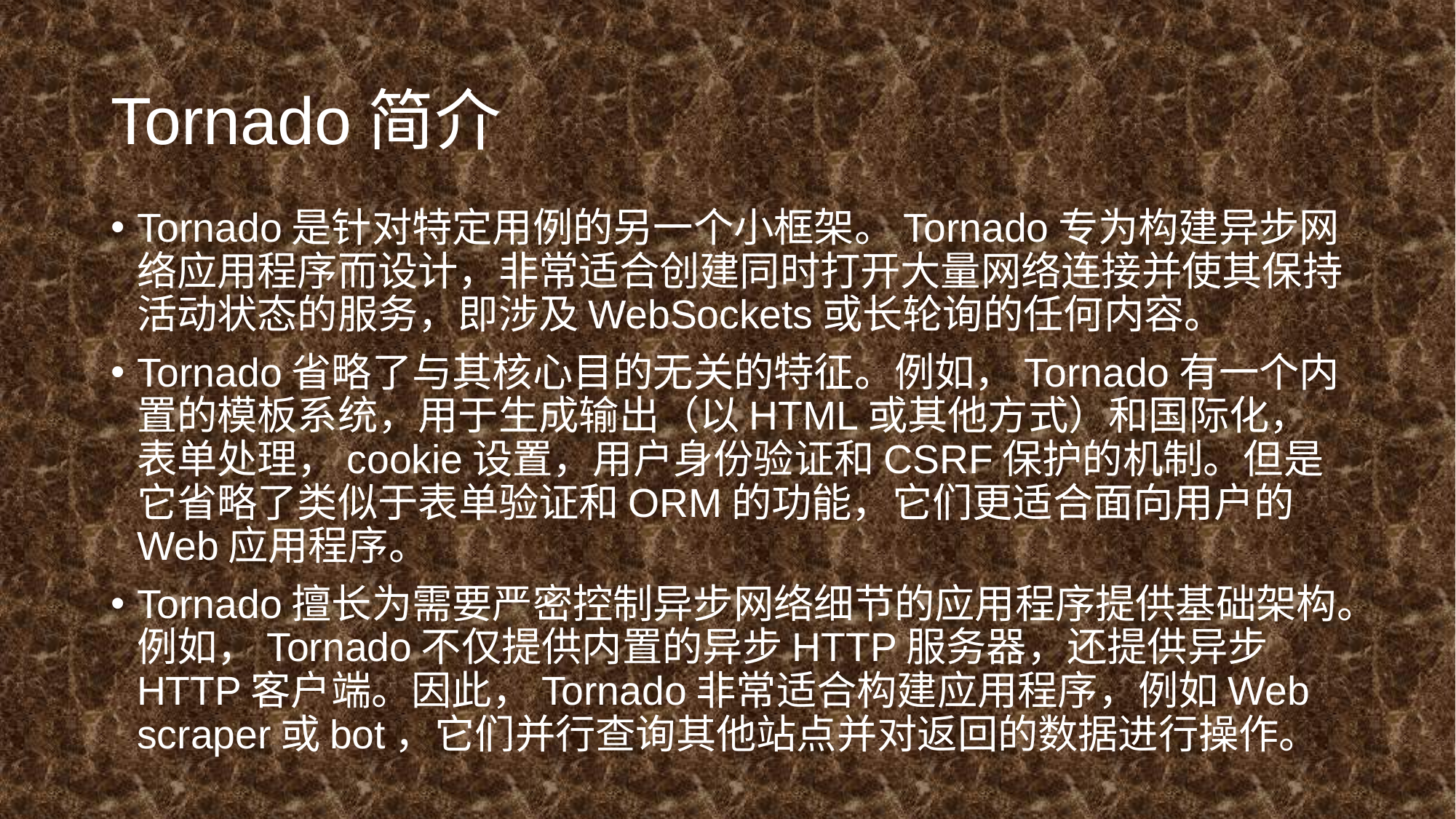

# Tornado简介
Tornado是针对特定用例的另一个小框架。Tornado专为构建异步网络应用程序而设计，非常适合创建同时打开大量网络连接并使其保持活动状态的服务，即涉及WebSockets或长轮询的任何内容。
Tornado省略了与其核心目的无关的特征。例如，Tornado有一个内置的模板系统，用于生成输出（以HTML或其他方式）和国际化，表单处理，cookie设置，用户身份验证和CSRF保护的机制。但是它省略了类似于表单验证和ORM的功能，它们更适合面向用户的Web应用程序。
Tornado擅长为需要严密控制异步网络细节的应用程序提供基础架构。例如，Tornado不仅提供内置的异步HTTP服务器，还提供异步HTTP客户端。因此，Tornado非常适合构建应用程序，例如Web scraper或bot，它们并行查询其他站点并对返回的数据进行操作。